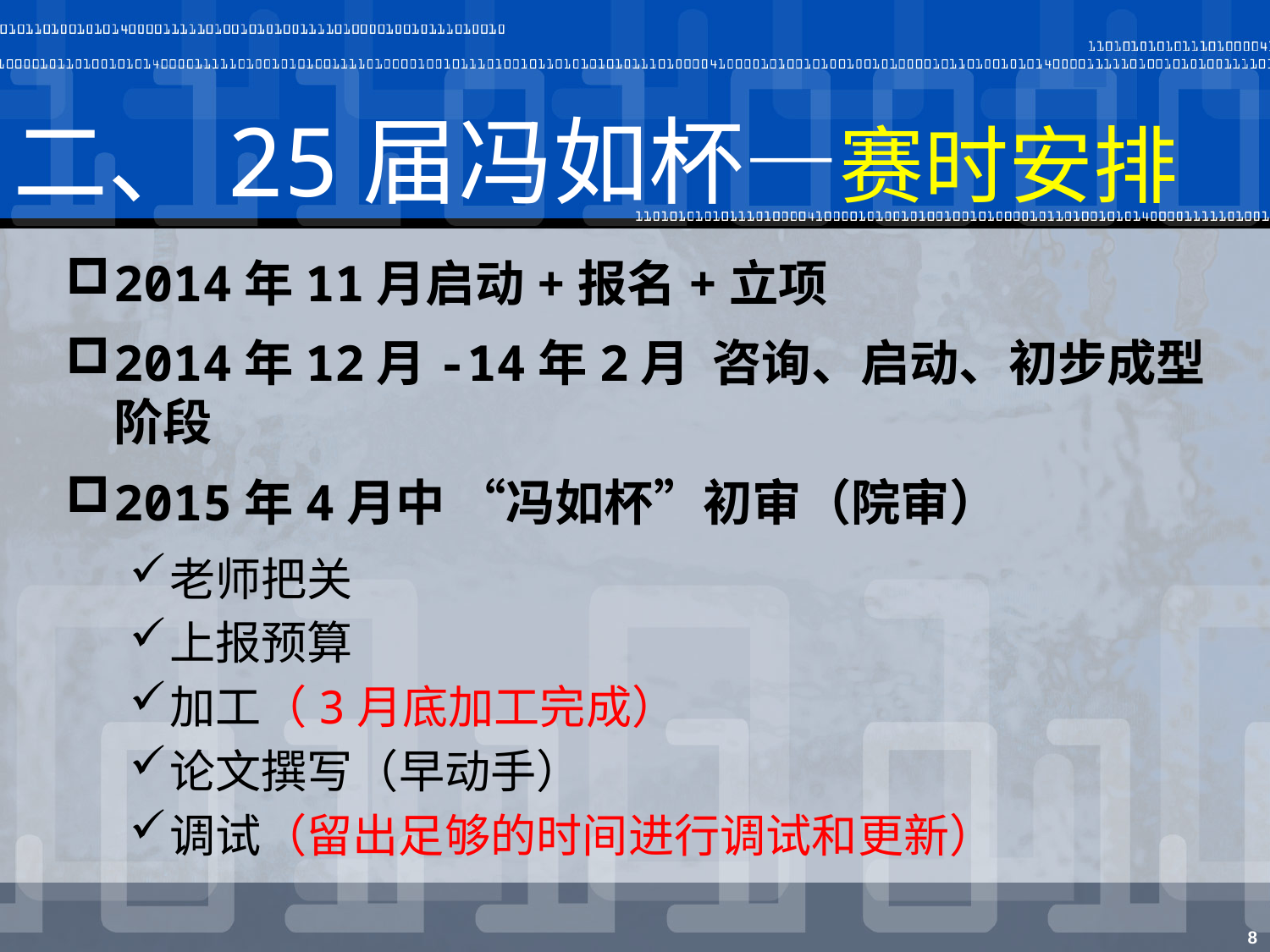

# 二、25届冯如杯—赛时安排
2014年11月启动+报名+立项
2014年12月-14年2月  咨询、启动、初步成型阶段
2015年4月中 “冯如杯”初审（院审）
老师把关
上报预算
加工（3月底加工完成）
论文撰写（早动手）
调试（留出足够的时间进行调试和更新）

8